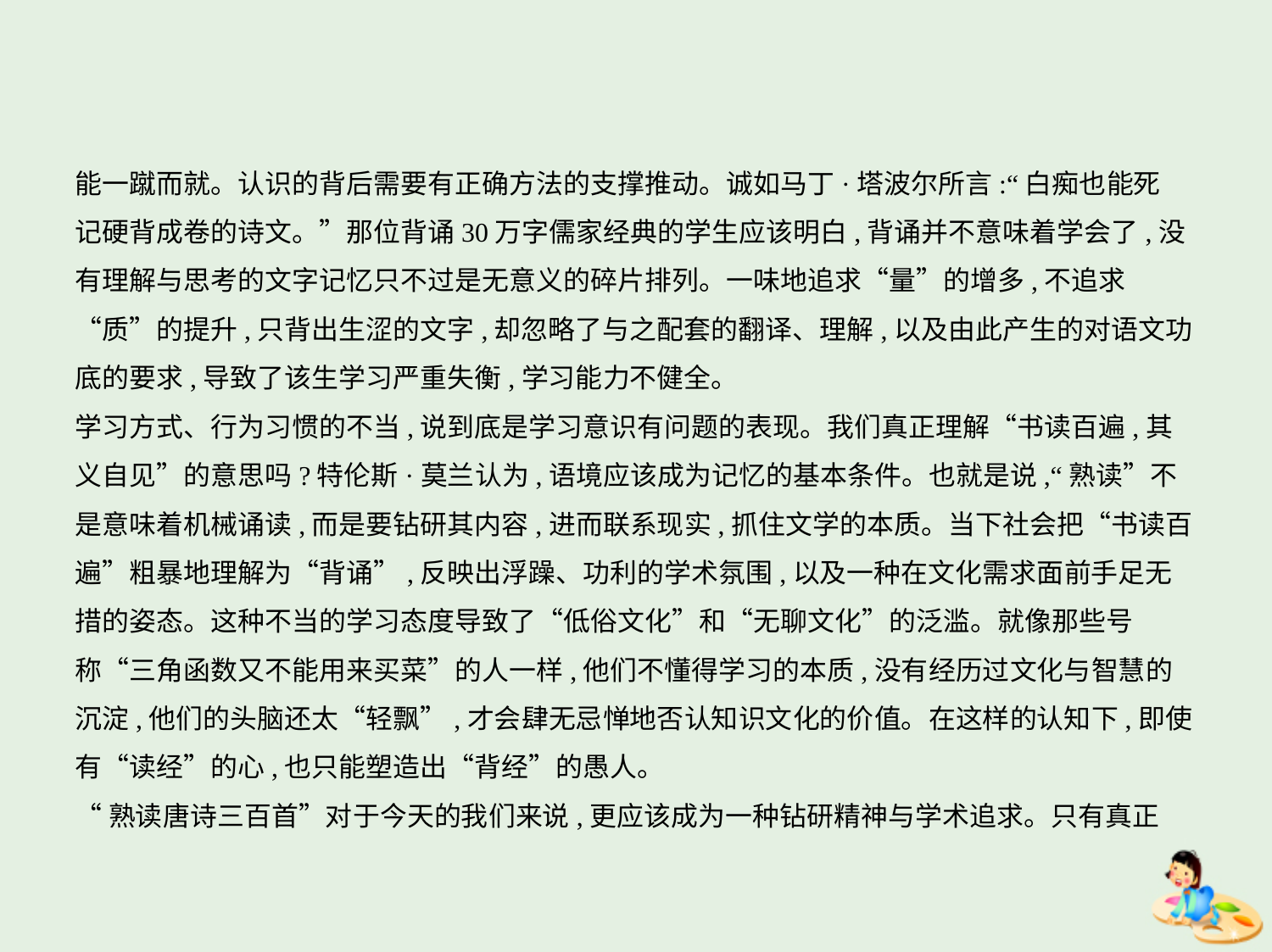

能一蹴而就。认识的背后需要有正确方法的支撑推动。诚如马丁·塔波尔所言:“白痴也能死
记硬背成卷的诗文。”那位背诵30万字儒家经典的学生应该明白,背诵并不意味着学会了,没
有理解与思考的文字记忆只不过是无意义的碎片排列。一味地追求“量”的增多,不追求
“质”的提升,只背出生涩的文字,却忽略了与之配套的翻译、理解,以及由此产生的对语文功
底的要求,导致了该生学习严重失衡,学习能力不健全。
学习方式、行为习惯的不当,说到底是学习意识有问题的表现。我们真正理解“书读百遍,其
义自见”的意思吗?特伦斯·莫兰认为,语境应该成为记忆的基本条件。也就是说,“熟读”不
是意味着机械诵读,而是要钻研其内容,进而联系现实,抓住文学的本质。当下社会把“书读百
遍”粗暴地理解为“背诵”,反映出浮躁、功利的学术氛围,以及一种在文化需求面前手足无
措的姿态。这种不当的学习态度导致了“低俗文化”和“无聊文化”的泛滥。就像那些号
称“三角函数又不能用来买菜”的人一样,他们不懂得学习的本质,没有经历过文化与智慧的
沉淀,他们的头脑还太“轻飘”,才会肆无忌惮地否认知识文化的价值。在这样的认知下,即使
有“读经”的心,也只能塑造出“背经”的愚人。
“熟读唐诗三百首”对于今天的我们来说,更应该成为一种钻研精神与学术追求。只有真正